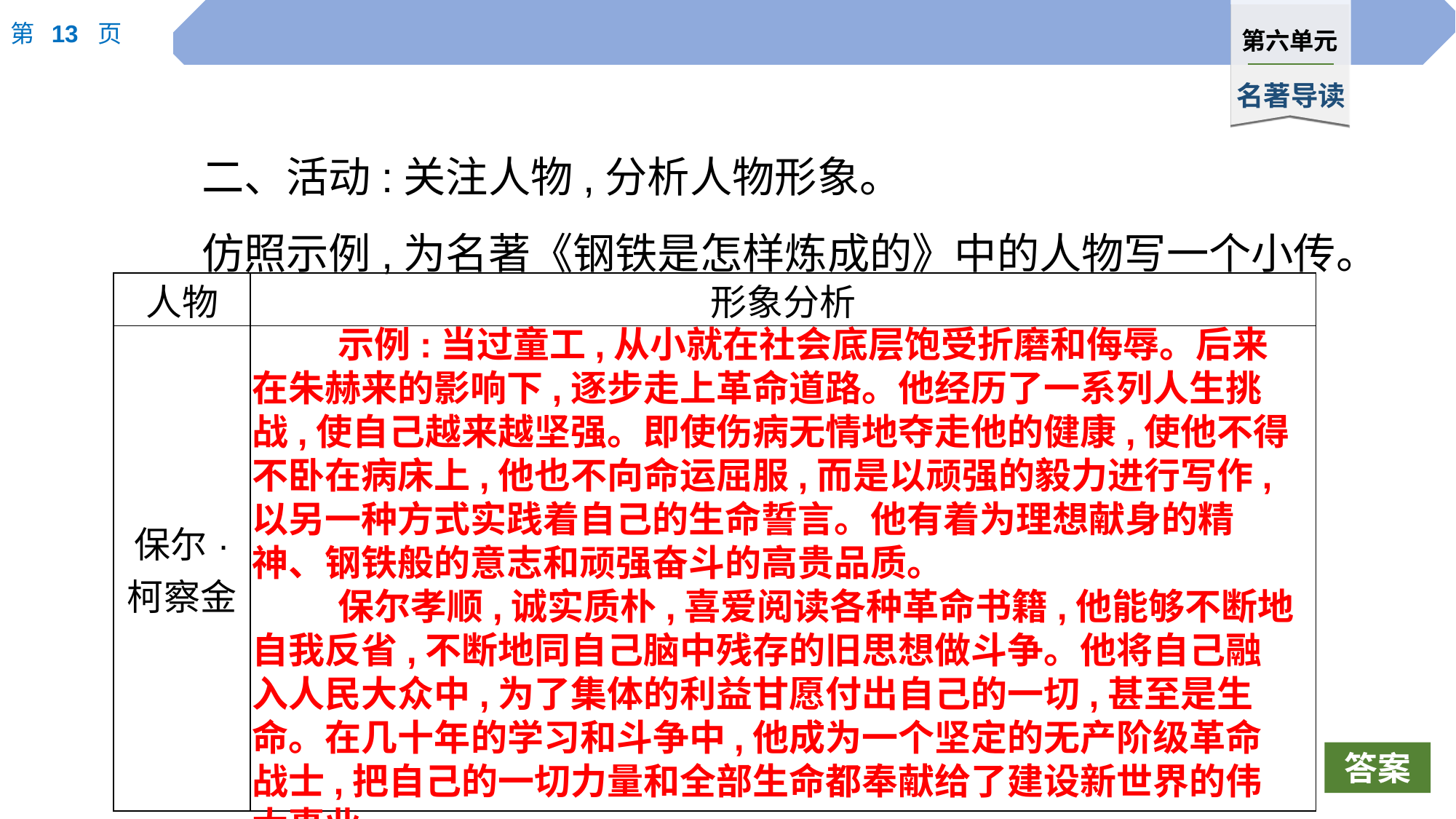

二、活动:关注人物,分析人物形象。
仿照示例,为名著《钢铁是怎样炼成的》中的人物写一个小传。

| 人物 | 形象分析 |
| --- | --- |
| 保尔· 柯察金 |  |
示例:当过童工,从小就在社会底层饱受折磨和侮辱。后来在朱赫来的影响下,逐步走上革命道路。他经历了一系列人生挑战,使自己越来越坚强。即使伤病无情地夺走他的健康,使他不得不卧在病床上,他也不向命运屈服,而是以顽强的毅力进行写作,以另一种方式实践着自己的生命誓言。他有着为理想献身的精神、钢铁般的意志和顽强奋斗的高贵品质。
保尔孝顺,诚实质朴,喜爱阅读各种革命书籍,他能够不断地自我反省,不断地同自己脑中残存的旧思想做斗争。他将自己融入人民大众中,为了集体的利益甘愿付出自己的一切,甚至是生命。在几十年的学习和斗争中,他成为一个坚定的无产阶级革命战士,把自己的一切力量和全部生命都奉献给了建设新世界的伟大事业
答案